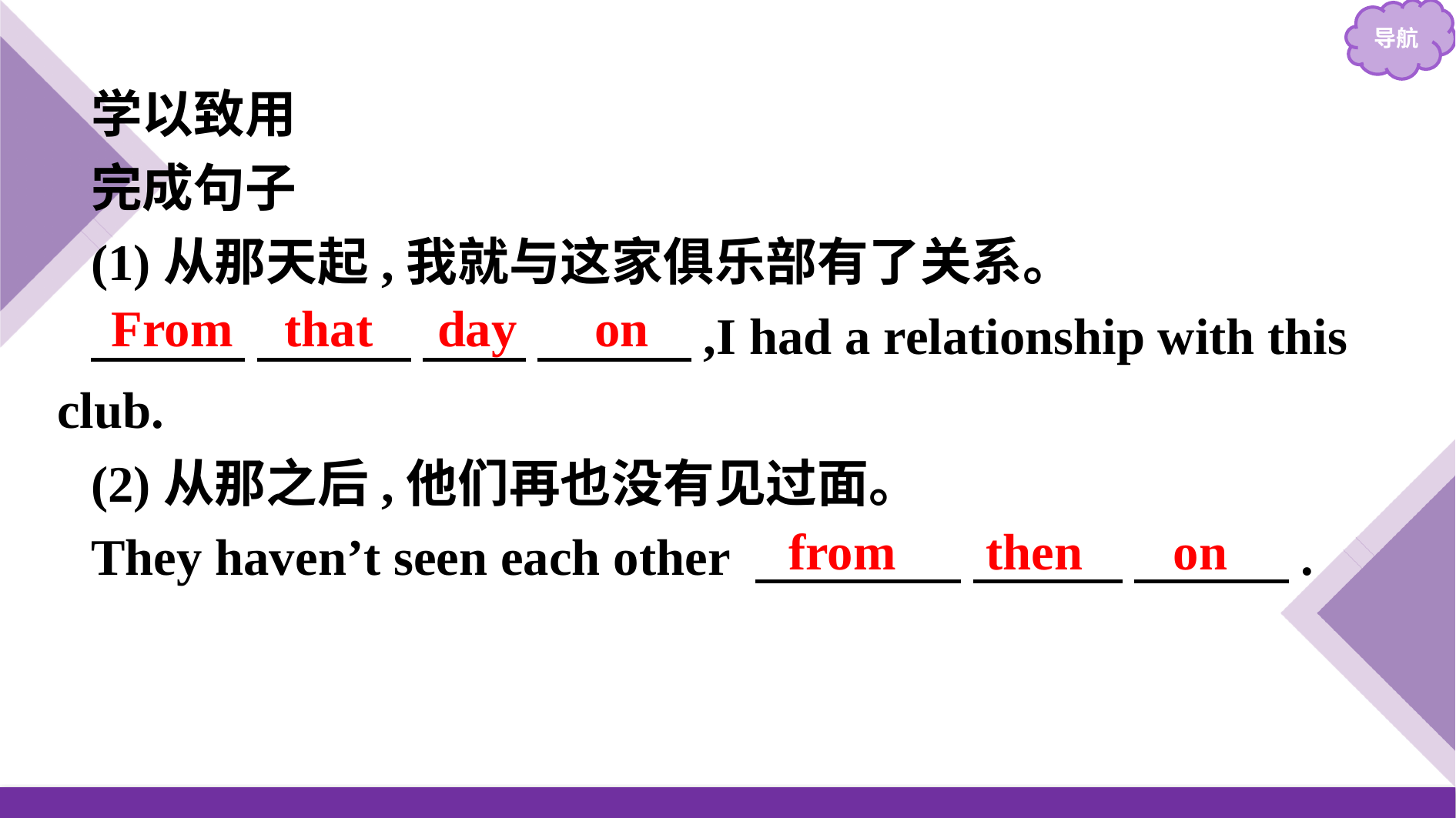

学以致用
完成句子
(1)从那天起,我就与这家俱乐部有了关系。
　　　 　　　 　　 　　　,I had a relationship with this club.
(2)从那之后,他们再也没有见过面。
They haven’t seen each other 　　　　 　    　 　　　.
From    that     day      on
from       then       on